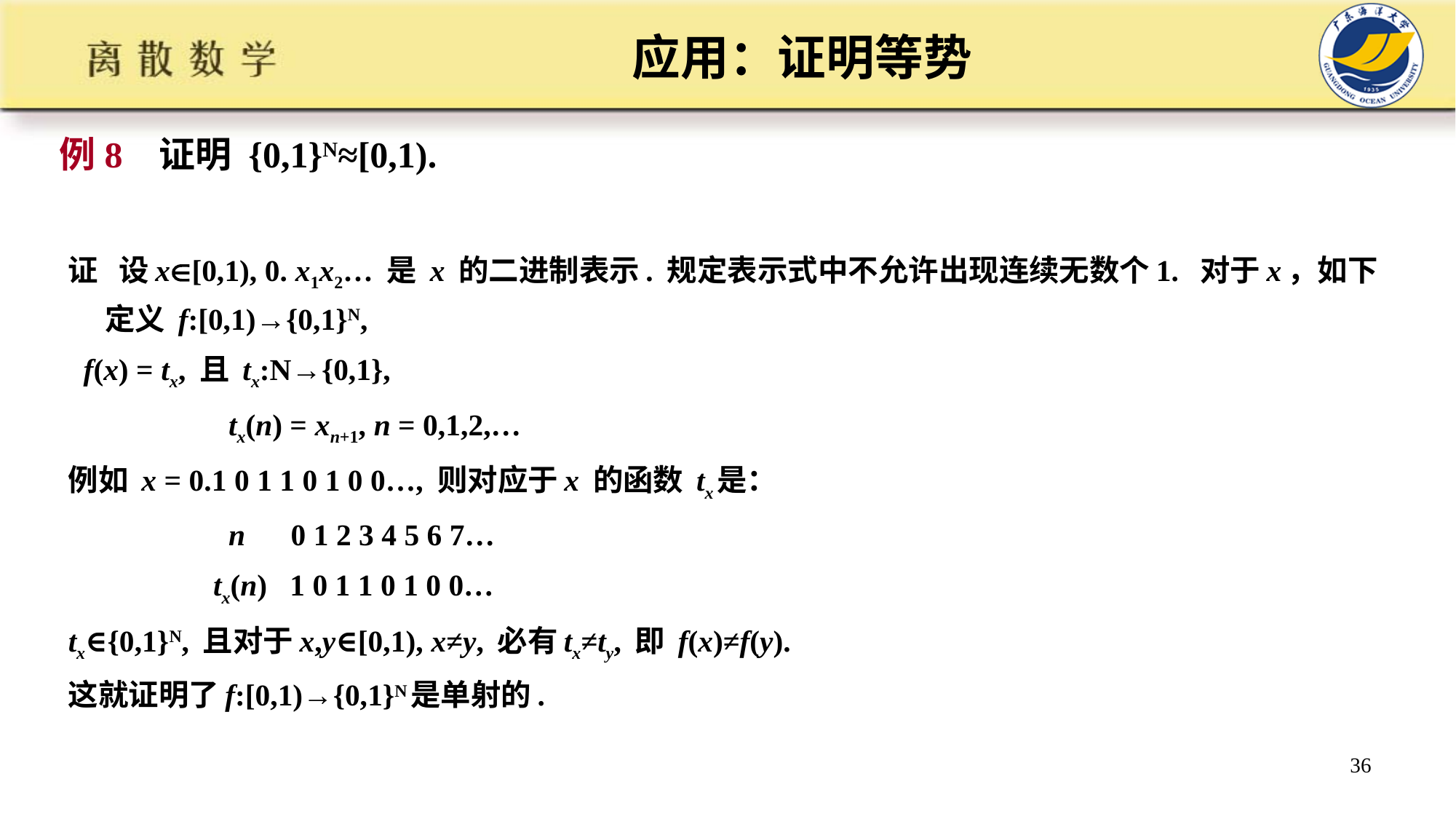

# 应用：证明等势
例8   证明 {0,1}N≈[0,1).
证   设x∈[0,1), 0. x1x2… 是 x 的二进制表示. 规定表示式中不允许出现连续无数个1.  对于x，如下定义 f:[0,1)→{0,1}N,
  f(x) = tx, 且 tx:N→{0,1},
                     tx(n) = xn+1, n = 0,1,2,…
例如 x = 0.1 0 1 1 0 1 0 0…, 则对应于x 的函数 tx是：
                     n      0 1 2 3 4 5 6 7…
                   tx(n)   1 0 1 1 0 1 0 0…
tx∈{0,1}N, 且对于x,y∈[0,1), x≠y, 必有tx≠ty, 即 f(x)≠f(y).
这就证明了f:[0,1)→{0,1}N是单射的.
36